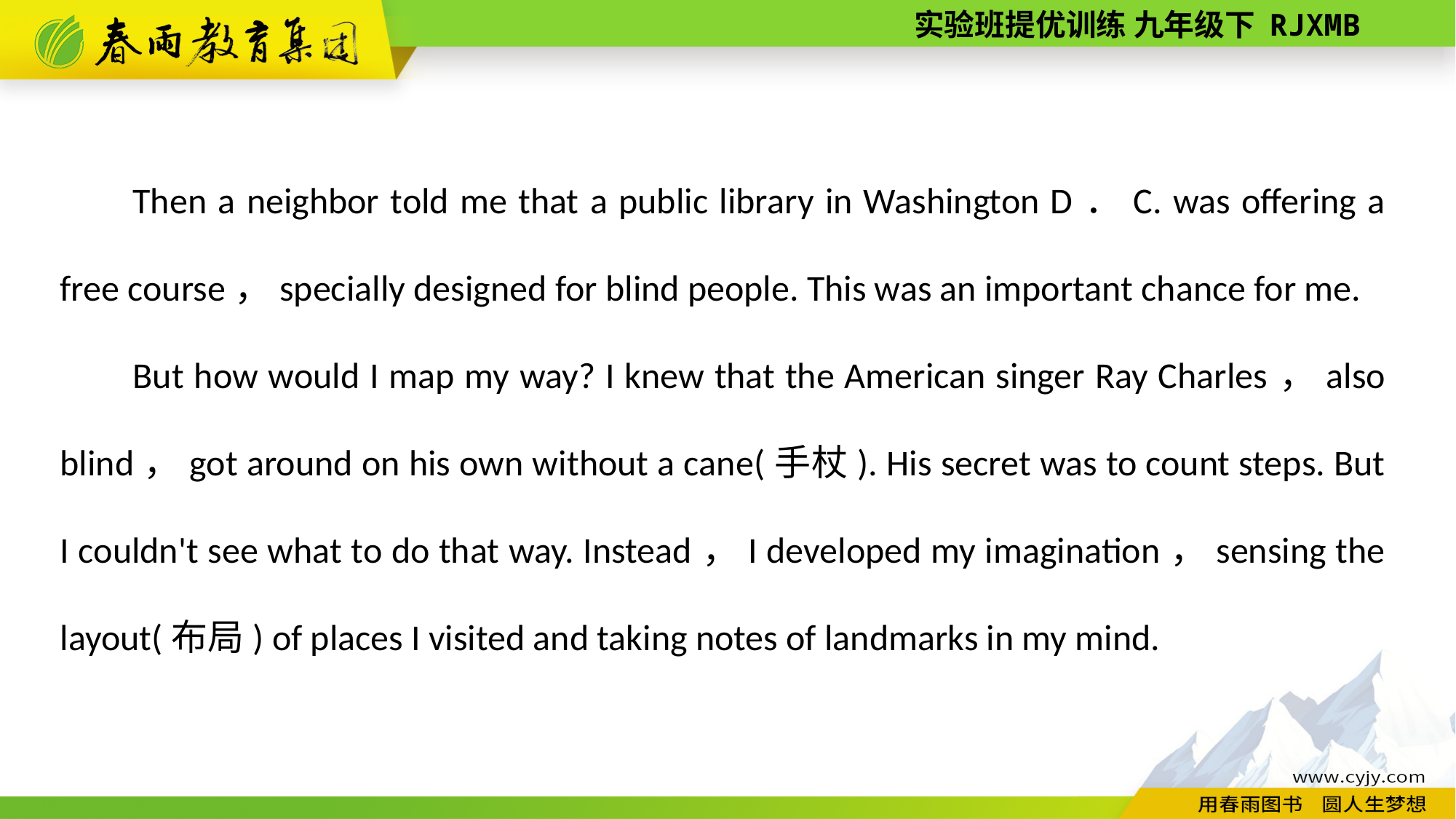

Then a neighbor told me that a public library in Washington D．C. was offering a free course，specially designed for blind people. This was an important chance for me.
But how would I map my way? I knew that the American singer Ray Charles，also blind，got around on his own without a cane(手杖). His secret was to count steps. But I couldn't see what to do that way. Instead，I developed my imagination，sensing the layout(布局) of places I visited and taking notes of landmarks in my mind.